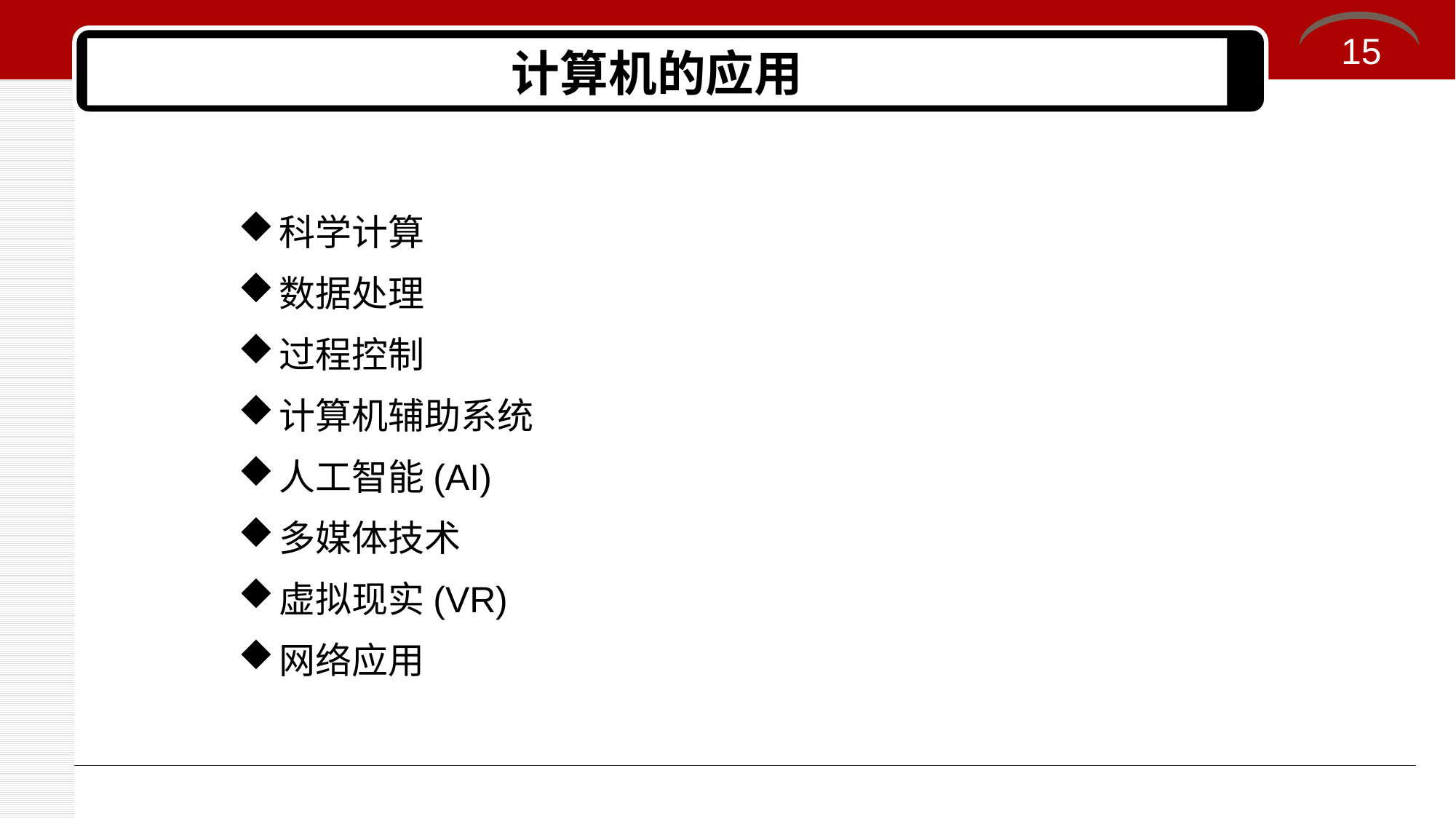

15
# 计算机的应用
科学计算
数据处理
过程控制
计算机辅助系统
人工智能(AI)
多媒体技术
虚拟现实(VR)
网络应用